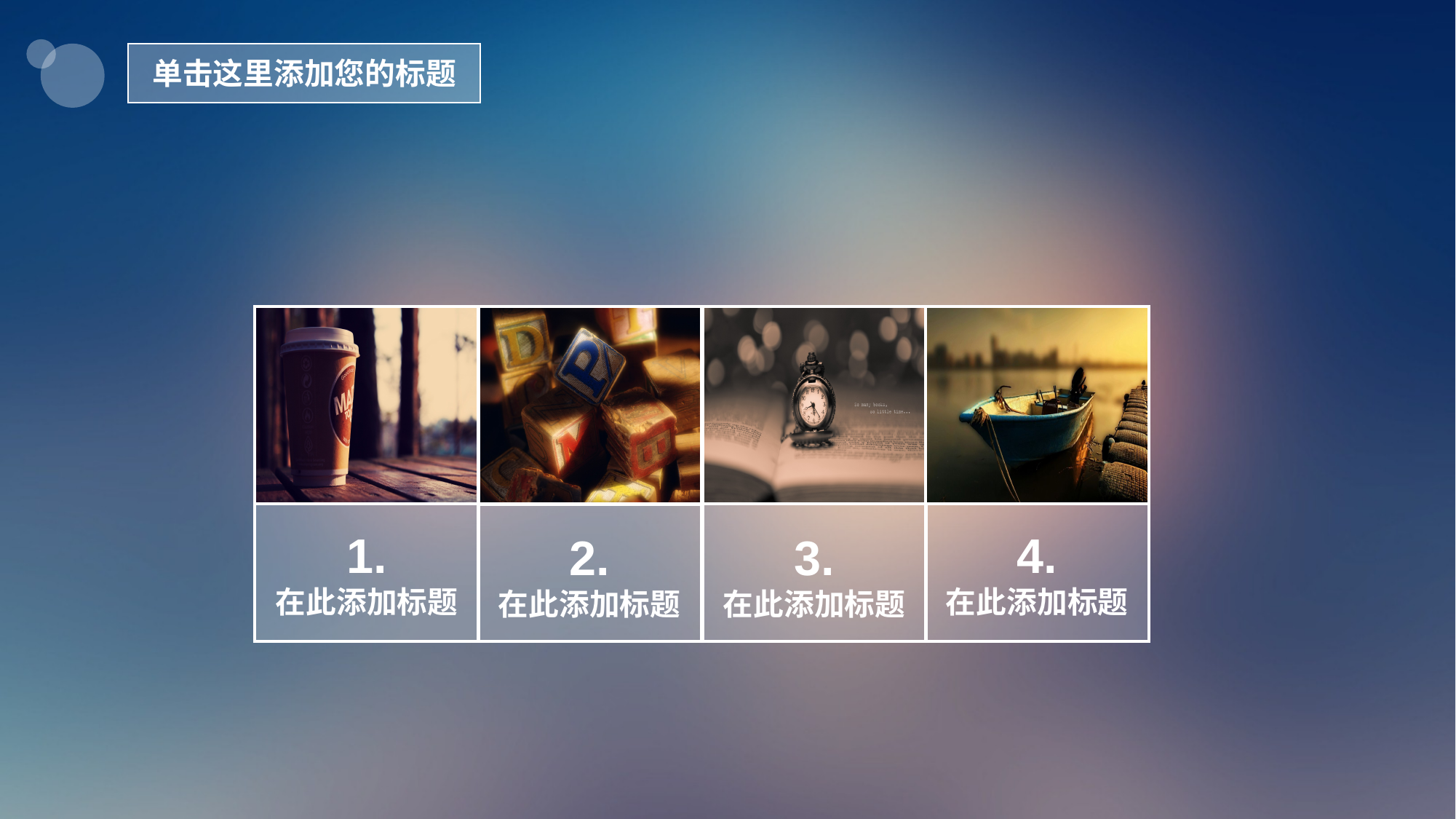

单击这里添加您的标题

1.
在此添加标题
4.
在此添加标题
2.
在此添加标题
3.
在此添加标题